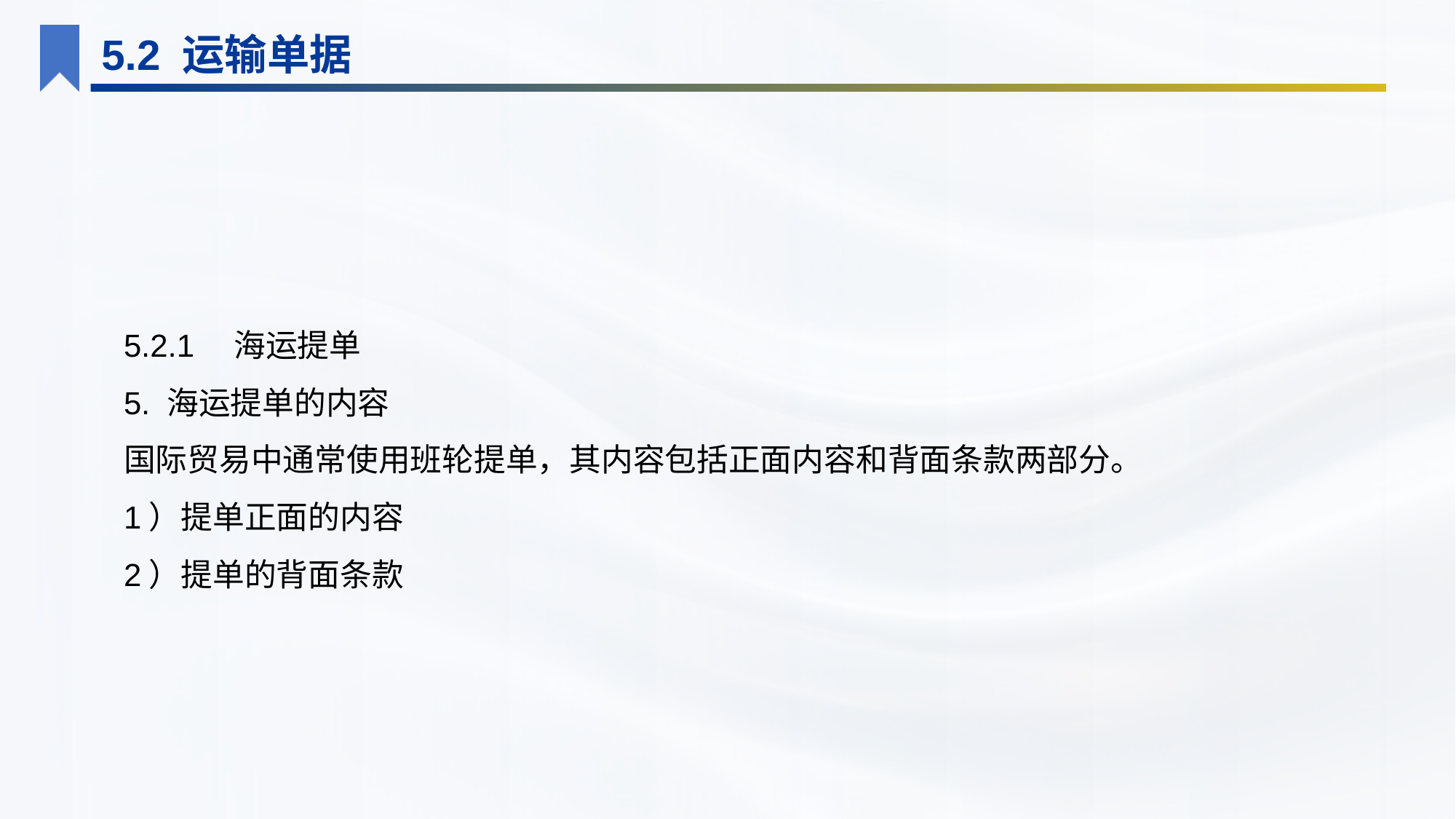

5.2 运输单据
5.2.1　海运提单
5. 海运提单的内容
国际贸易中通常使用班轮提单，其内容包括正面内容和背面条款两部分。
1）提单正面的内容
2）提单的背面条款